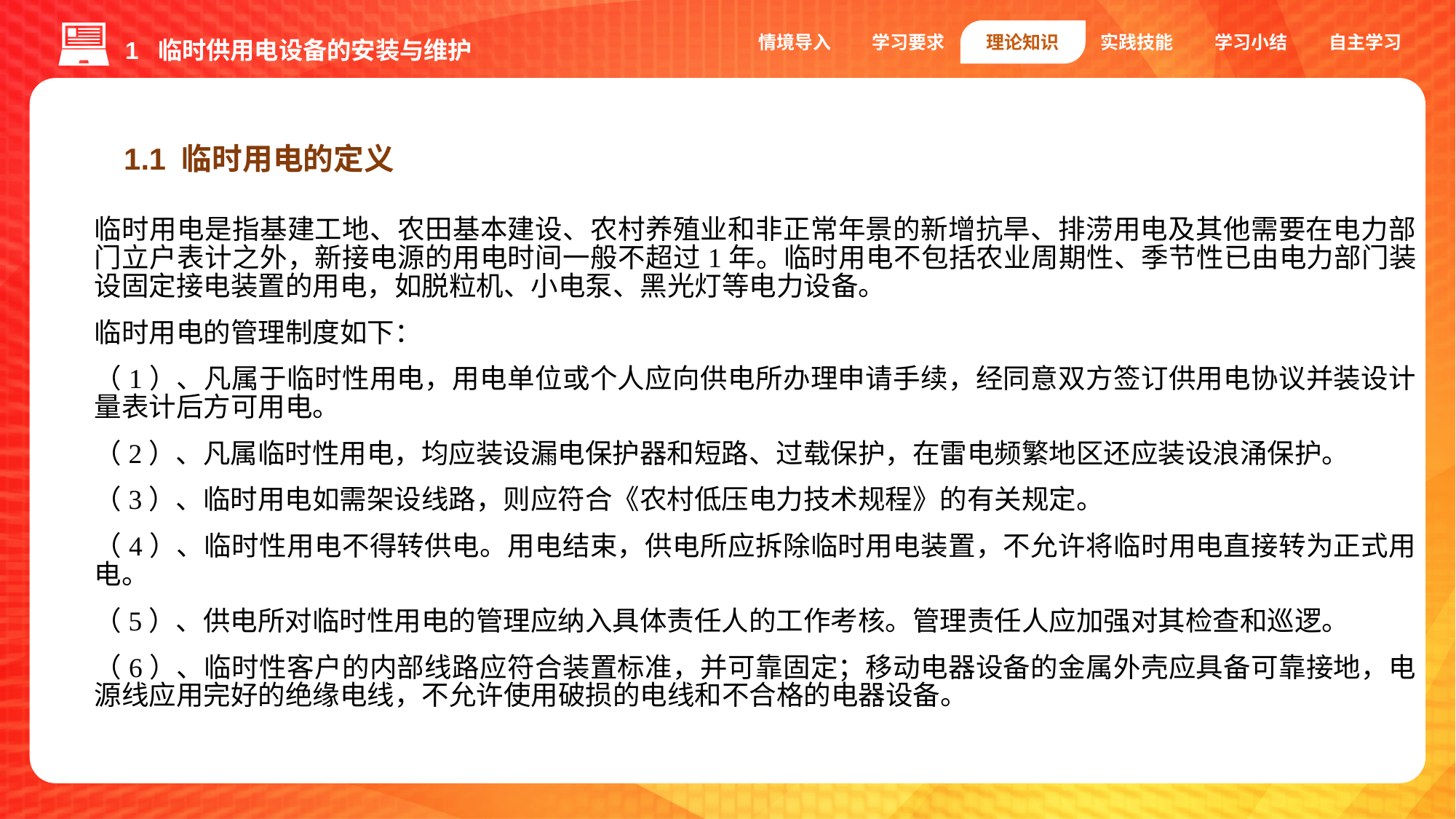

1  临时供用电设备的安装与维护
情境导入
学习要求
理论知识
实践技能
学习小结
自主学习

1.1 临时用电的定义
临时用电是指基建工地、农田基本建设、农村养殖业和非正常年景的新增抗旱、排涝用电及其他需要在电力部门立户表计之外，新接电源的用电时间一般不超过1年。临时用电不包括农业周期性、季节性已由电力部门装设固定接电装置的用电，如脱粒机、小电泵、黑光灯等电力设备。
临时用电的管理制度如下：
（1）、凡属于临时性用电，用电单位或个人应向供电所办理申请手续，经同意双方签订供用电协议并装设计量表计后方可用电。
（2）、凡属临时性用电，均应装设漏电保护器和短路、过载保护，在雷电频繁地区还应装设浪涌保护。
（3）、临时用电如需架设线路，则应符合《农村低压电力技术规程》的有关规定。
（4）、临时性用电不得转供电。用电结束，供电所应拆除临时用电装置，不允许将临时用电直接转为正式用电。
（5）、供电所对临时性用电的管理应纳入具体责任人的工作考核。管理责任人应加强对其检查和巡逻。
（6）、临时性客户的内部线路应符合装置标准，并可靠固定；移动电器设备的金属外壳应具备可靠接地，电源线应用完好的绝缘电线，不允许使用破损的电线和不合格的电器设备。